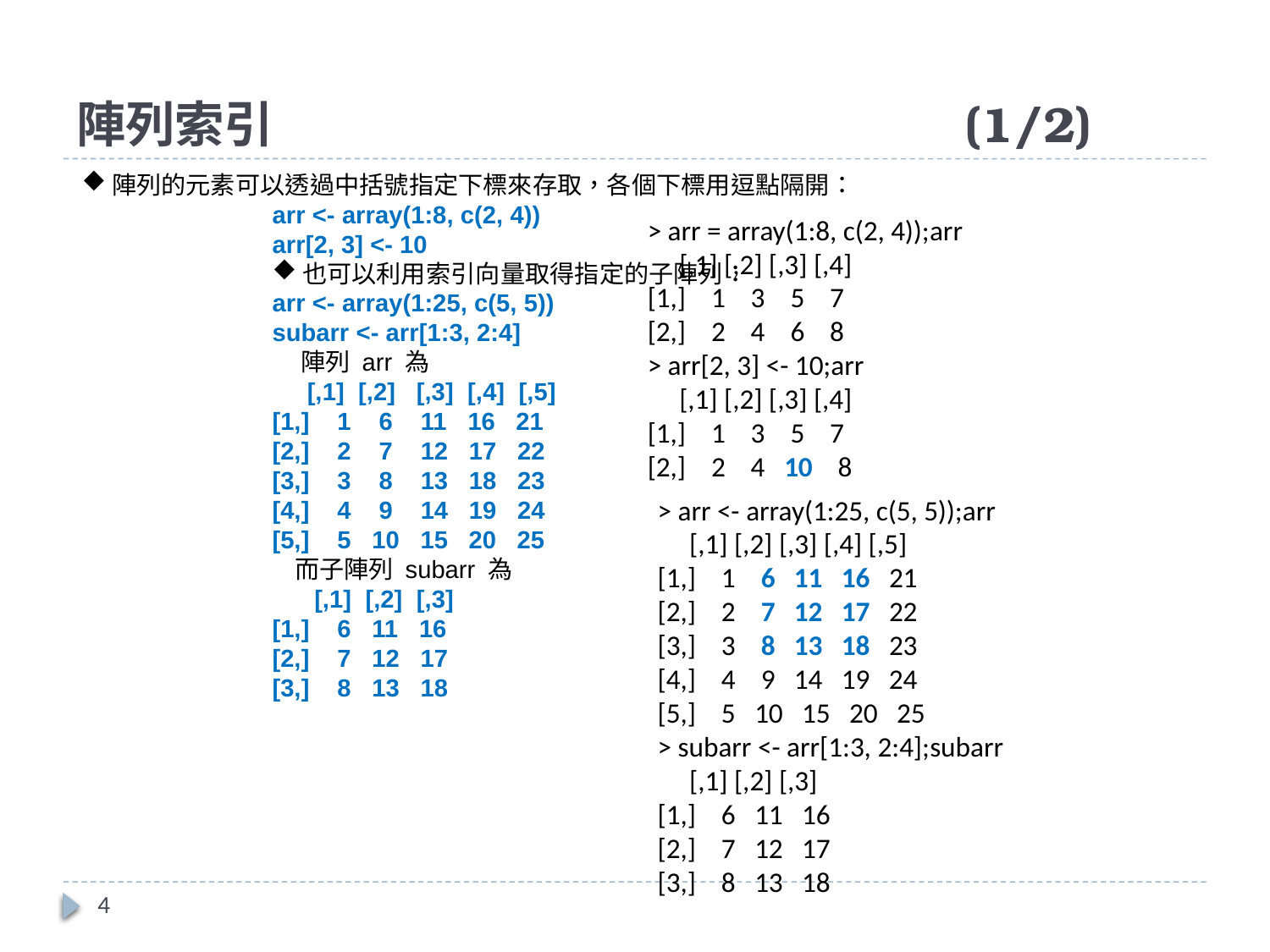

# 陣列索引						(1/2)
陣列的元素可以透過中括號指定下標來存取，各個下標用逗點隔開：
arr <- array(1:8, c(2, 4))
arr[2, 3] <- 10
也可以利用索引向量取得指定的子陣列：
arr <- array(1:25, c(5, 5))
subarr <- arr[1:3, 2:4]
    陣列 arr 為
     [,1]  [,2]   [,3]  [,4]  [,5]
[1,]    1    6    11   16   21
[2,]    2    7    12   17   22
[3,]    3    8    13   18   23
[4,]    4    9    14   19   24
[5,]    5   10   15   20   25
   而子陣列 subarr 為
      [,1]  [,2]  [,3]
[1,]    6   11   16
[2,]    7   12   17
[3,]    8   13   18
> arr = array(1:8, c(2, 4));arr
     [,1] [,2] [,3] [,4]
[1,]    1    3    5    7
[2,]    2    4    6    8
> arr[2, 3] <- 10;arr
     [,1] [,2] [,3] [,4]
[1,]    1    3    5    7
[2,]    2    4   10    8
> arr <- array(1:25, c(5, 5));arr
     [,1] [,2] [,3] [,4] [,5]
[1,]    1    6   11   16   21
[2,]    2    7   12   17   22
[3,]    3    8   13   18   23
[4,]    4    9   14   19   24
[5,]    5   10   15   20   25
> subarr <- arr[1:3, 2:4];subarr
     [,1] [,2] [,3]
[1,]    6   11   16
[2,]    7   12   17
[3,]    8   13   18
4